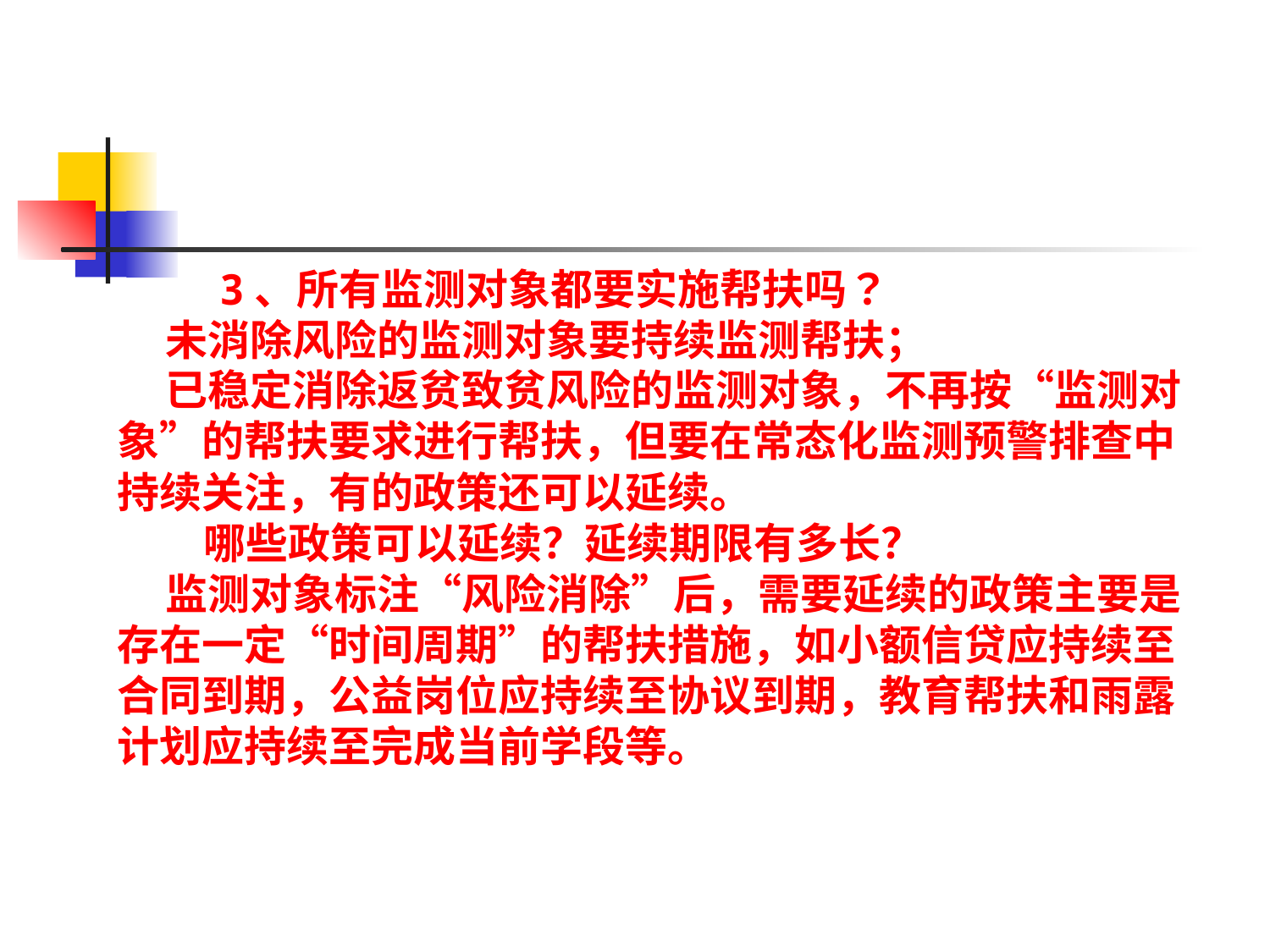

3、所有监测对象都要实施帮扶吗？
    未消除风险的监测对象要持续监测帮扶；
    已稳定消除返贫致贫风险的监测对象，不再按“监测对象”的帮扶要求进行帮扶，但要在常态化监测预警排查中持续关注，有的政策还可以延续。
        哪些政策可以延续？延续期限有多长？
    监测对象标注“风险消除”后，需要延续的政策主要是存在一定“时间周期”的帮扶措施，如小额信贷应持续至合同到期，公益岗位应持续至协议到期，教育帮扶和雨露计划应持续至完成当前学段等。